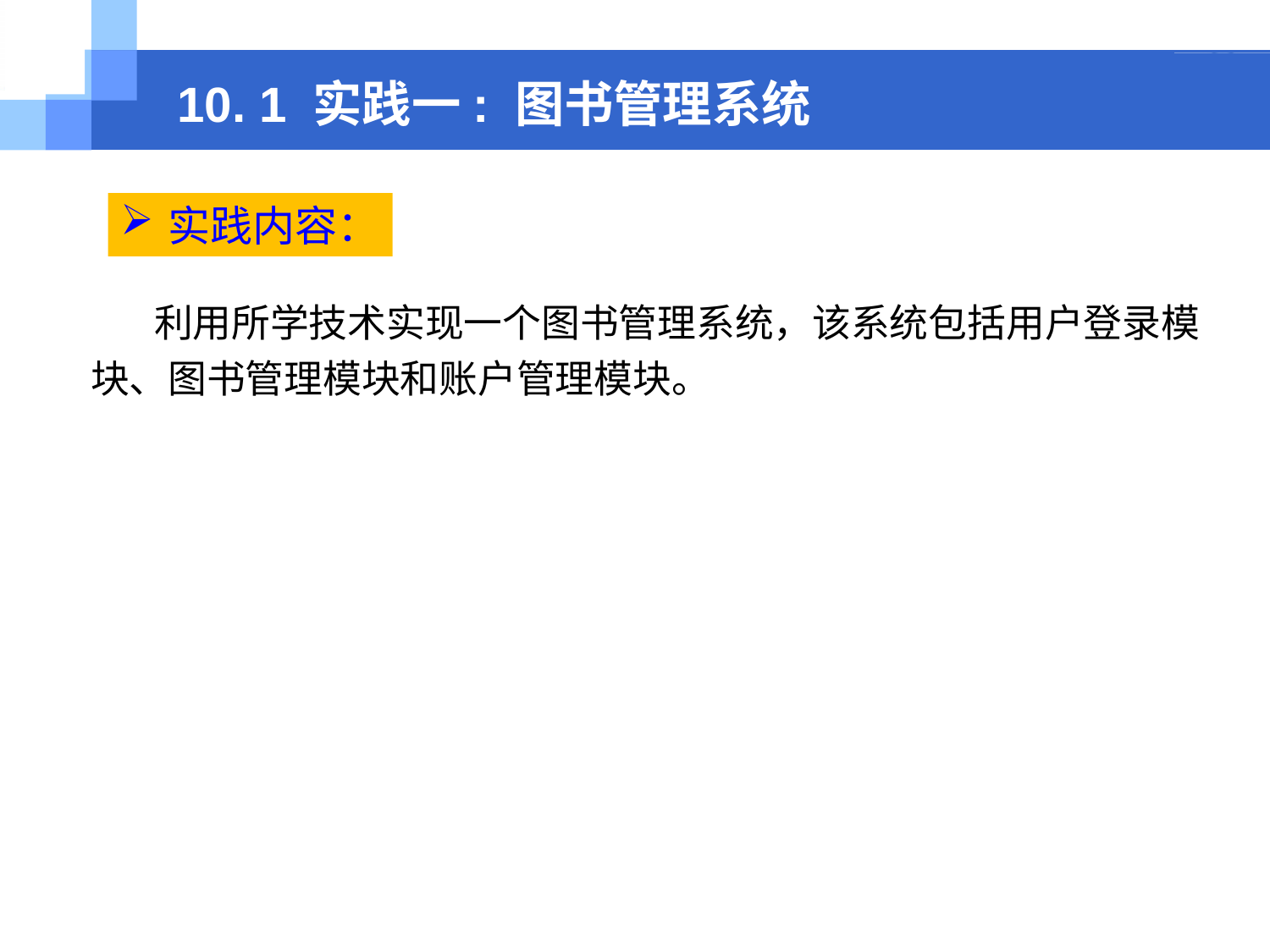

10. 1 实践一: 图书管理系统
实践内容：
利用所学技术实现一个图书管理系统，该系统包括用户登录模块、图书管理模块和账户管理模块。